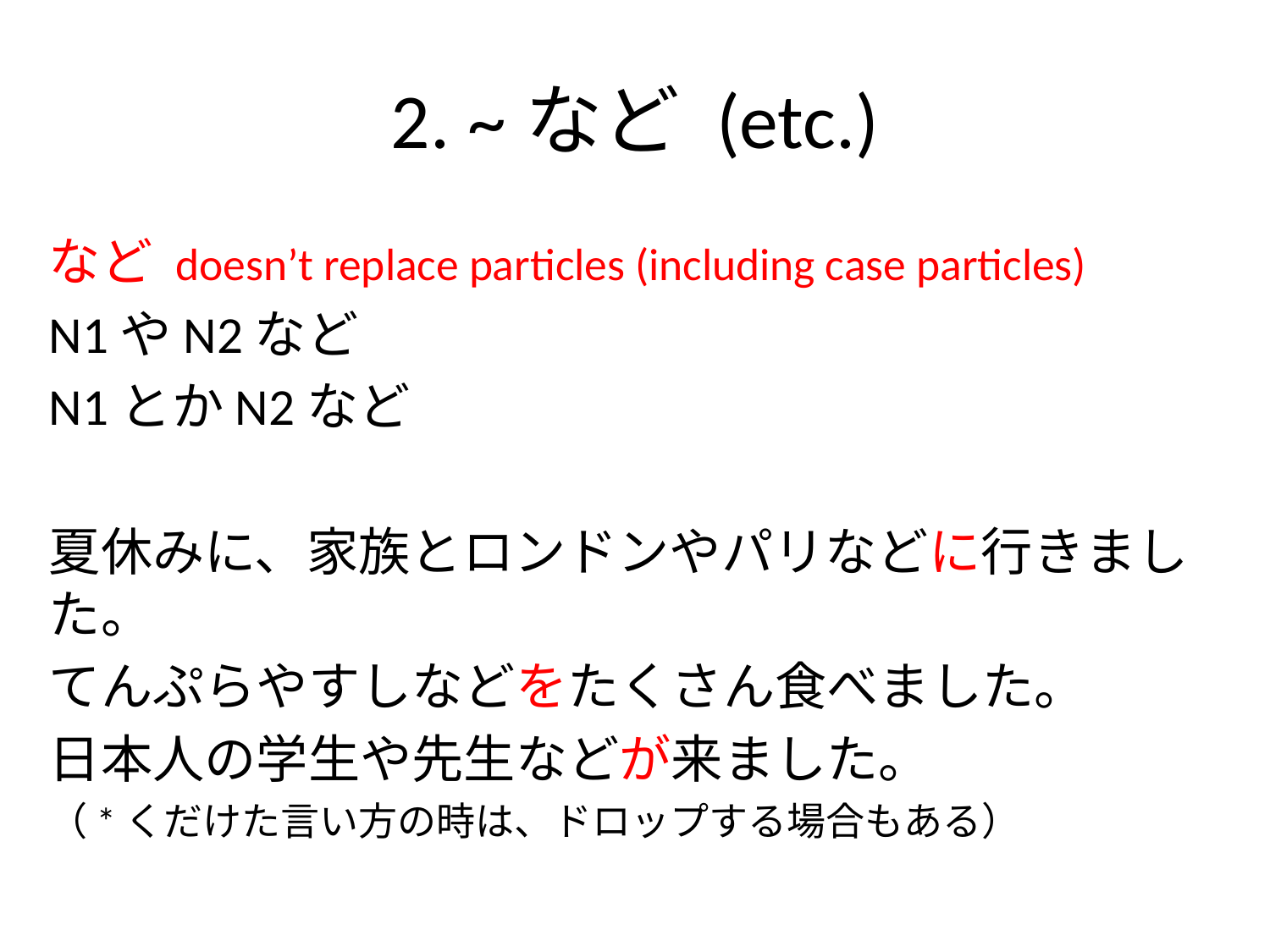

# 2. ~など (etc.)
など doesn’t replace particles (including case particles)
N1やN2など
N1とかN2など

夏休みに、家族とロンドンやパリなどに行きました。
てんぷらやすしなどをたくさん食べました。
日本人の学生や先生などが来ました。
（*くだけた言い方の時は、ドロップする場合もある）